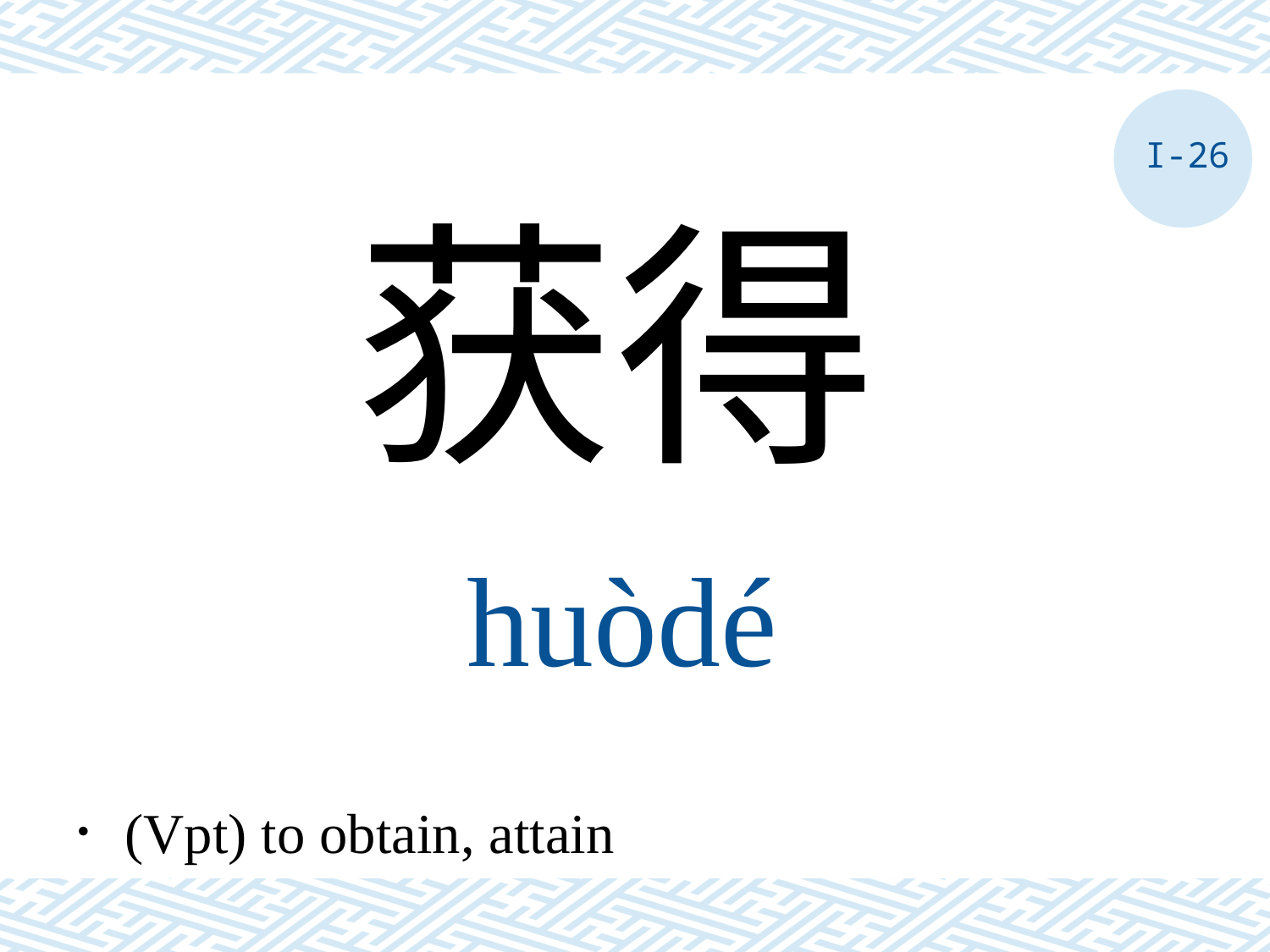

I-26

获得
huòdé
．(Vpt) to obtain, attain